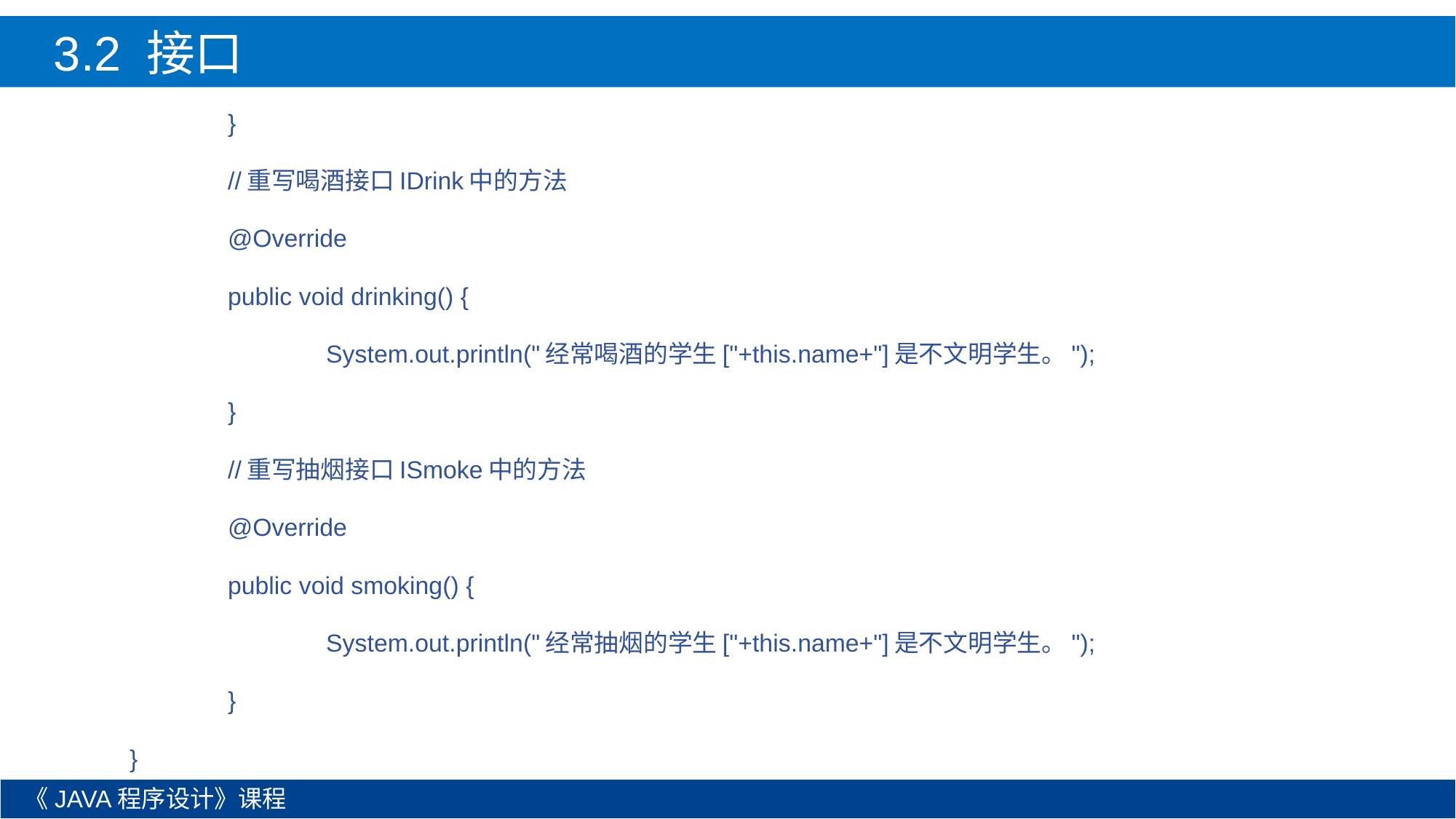

3.2 接口
	}
	//重写喝酒接口IDrink中的方法
	@Override
	public void drinking() {
		System.out.println("经常喝酒的学生["+this.name+"]是不文明学生。");
	}
	//重写抽烟接口ISmoke中的方法
	@Override
	public void smoking() {
		System.out.println("经常抽烟的学生["+this.name+"]是不文明学生。");
	}
}
《JAVA程序设计》课程